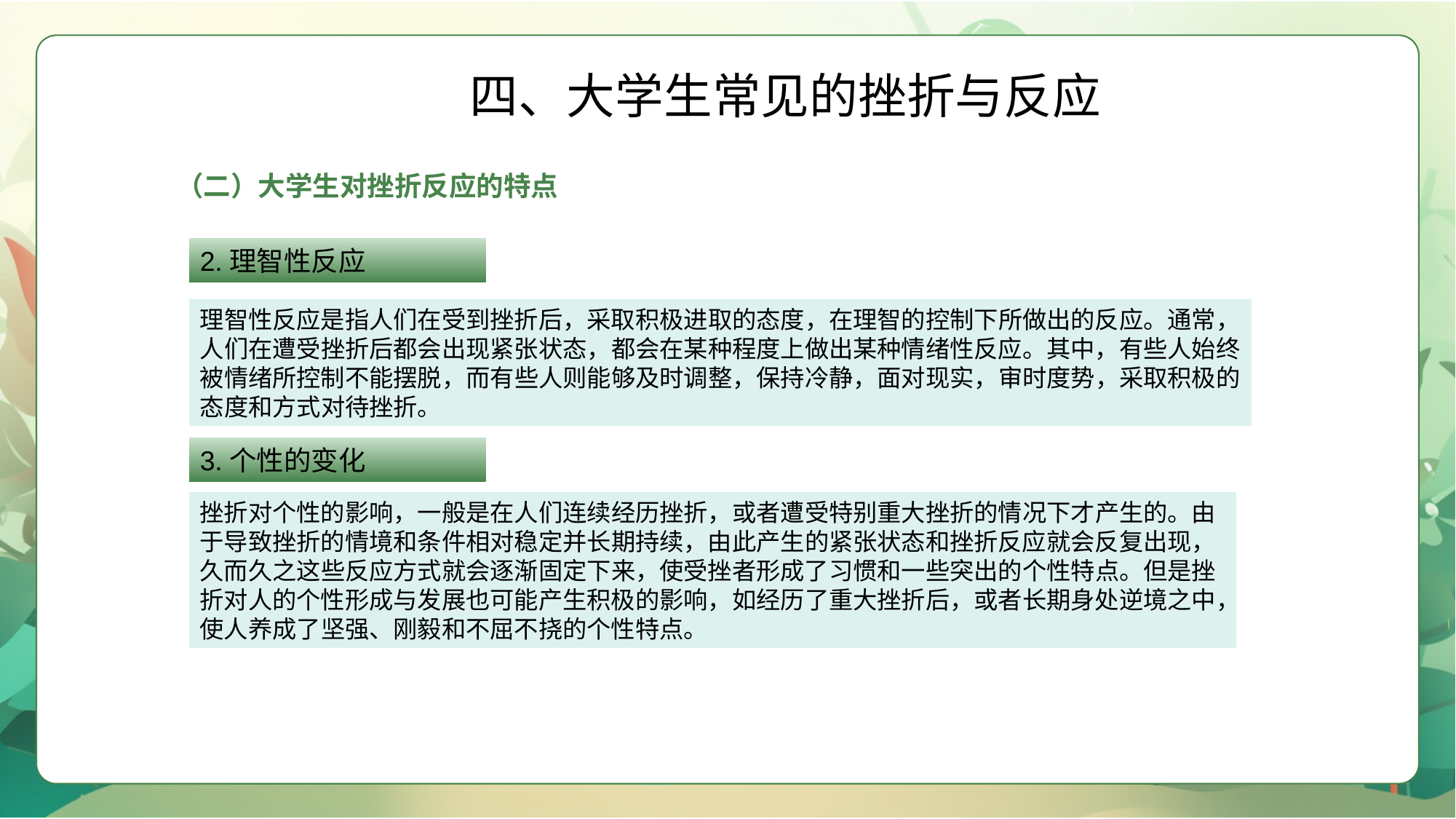

四、大学生常见的挫折与反应
（二）大学生对挫折反应的特点

2.理智性反应
理智性反应是指人们在受到挫折后，采取积极进取的态度，在理智的控制下所做出的反应。通常，人们在遭受挫折后都会出现紧张状态，都会在某种程度上做出某种情绪性反应。其中，有些人始终被情绪所控制不能摆脱，而有些人则能够及时调整，保持冷静，面对现实，审时度势，采取积极的态度和方式对待挫折。
3.个性的变化
挫折对个性的影响，一般是在人们连续经历挫折，或者遭受特别重大挫折的情况下才产生的。由于导致挫折的情境和条件相对稳定并长期持续，由此产生的紧张状态和挫折反应就会反复出现，久而久之这些反应方式就会逐渐固定下来，使受挫者形成了习惯和一些突出的个性特点。但是挫折对人的个性形成与发展也可能产生积极的影响，如经历了重大挫折后，或者长期身处逆境之中，使人养成了坚强、刚毅和不屈不挠的个性特点。